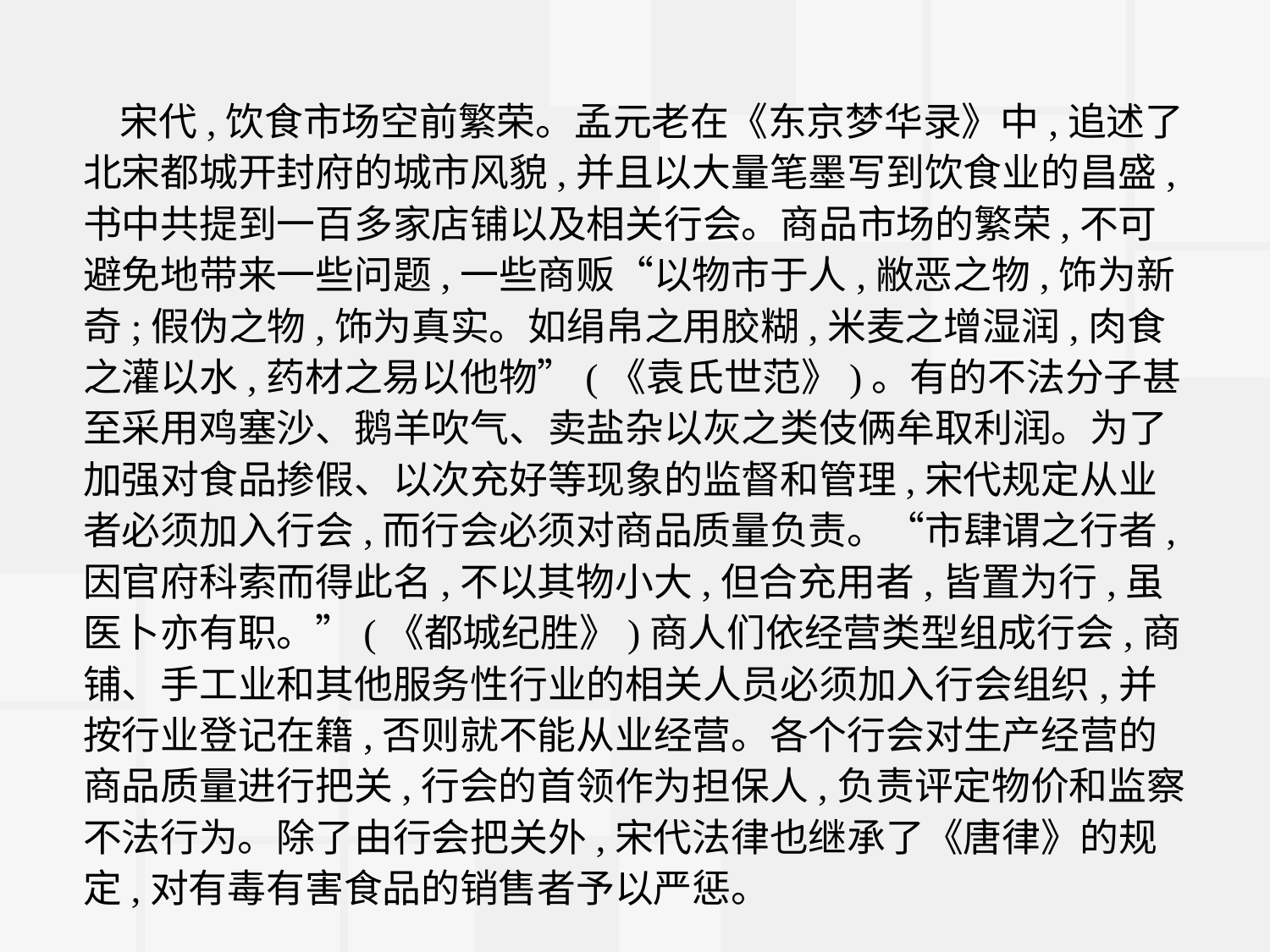

宋代,饮食市场空前繁荣。孟元老在《东京梦华录》中,追述了北宋都城开封府的城市风貌,并且以大量笔墨写到饮食业的昌盛,书中共提到一百多家店铺以及相关行会。商品市场的繁荣,不可避免地带来一些问题,一些商贩“以物市于人,敝恶之物,饰为新奇;假伪之物,饰为真实。如绢帛之用胶糊,米麦之增湿润,肉食之灌以水,药材之易以他物”(《袁氏世范》)。有的不法分子甚至采用鸡塞沙、鹅羊吹气、卖盐杂以灰之类伎俩牟取利润。为了加强对食品掺假、以次充好等现象的监督和管理,宋代规定从业者必须加入行会,而行会必须对商品质量负责。“市肆谓之行者,因官府科索而得此名,不以其物小大,但合充用者,皆置为行,虽医卜亦有职。”(《都城纪胜》)商人们依经营类型组成行会,商铺、手工业和其他服务性行业的相关人员必须加入行会组织,并按行业登记在籍,否则就不能从业经营。各个行会对生产经营的商品质量进行把关,行会的首领作为担保人,负责评定物价和监察不法行为。除了由行会把关外,宋代法律也继承了《唐律》的规定,对有毒有害食品的销售者予以严惩。